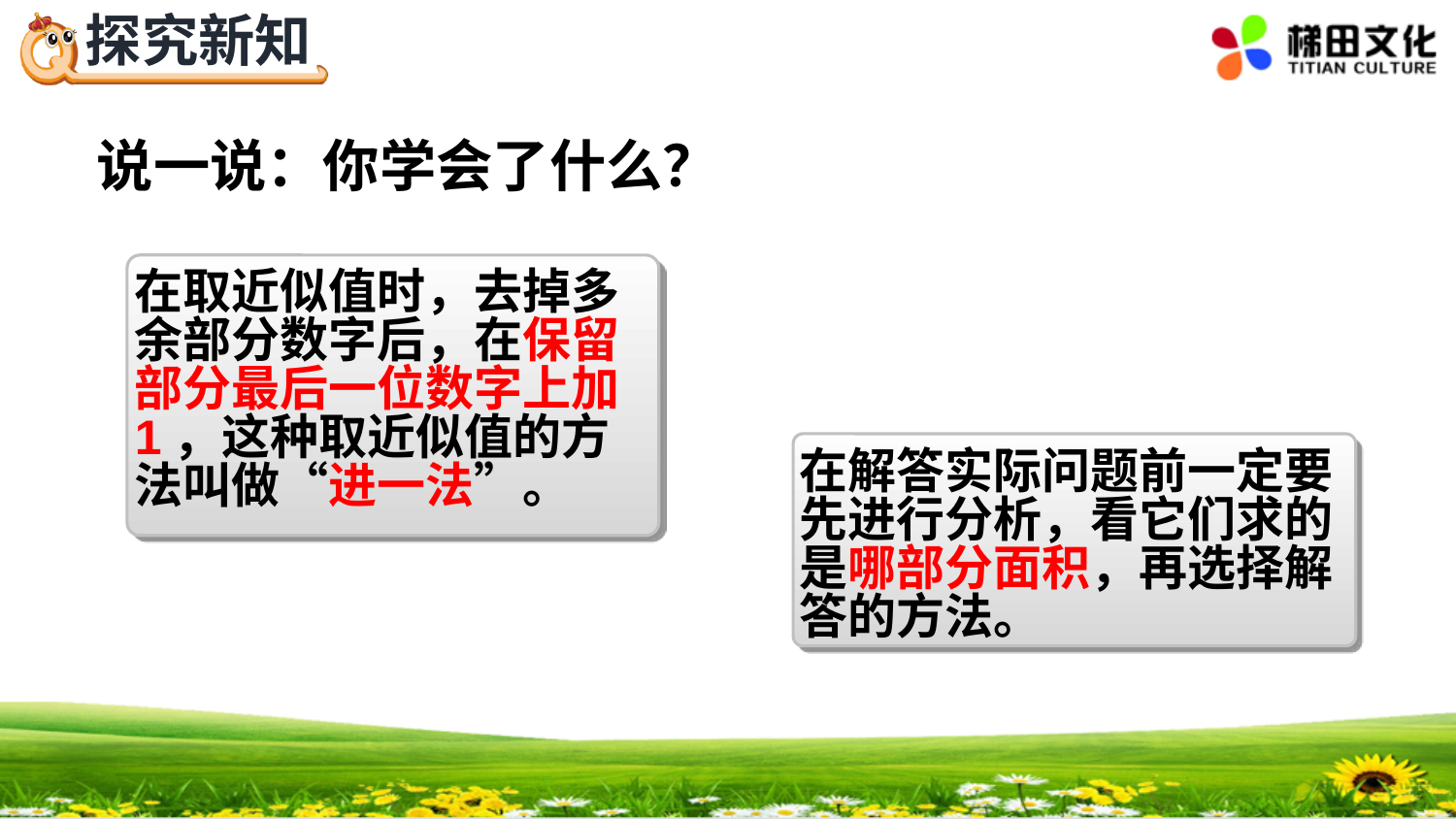

说一说：你学会了什么？

在取近似值时，去掉多余部分数字后，在保留部分最后一位数字上加1，这种取近似值的方法叫做“进一法”。

在解答实际问题前一定要先进行分析，看它们求的是哪部分面积，再选择解答的方法。